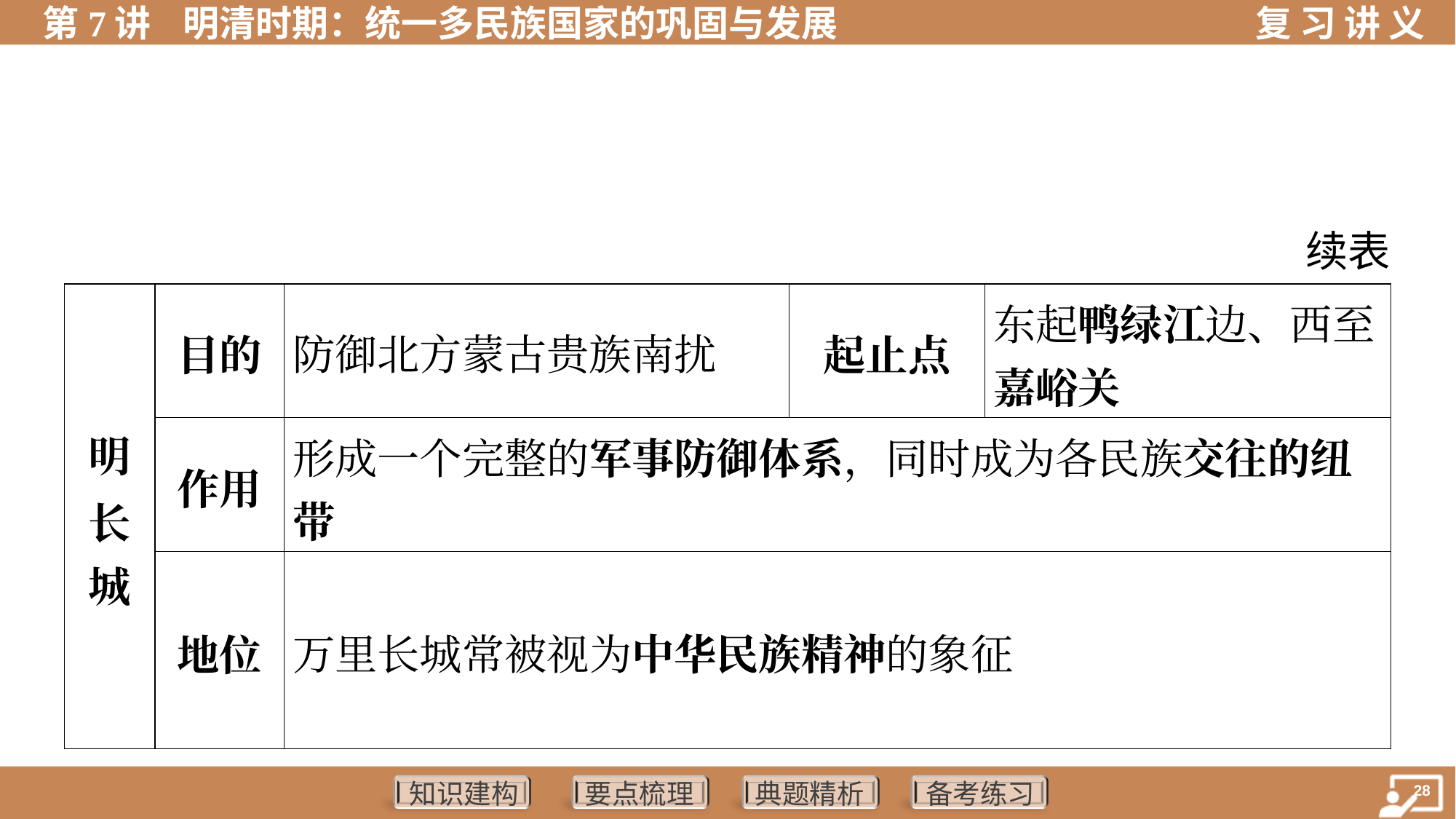

续表
| 明 长 城 | 目的 | 防御北方蒙古贵族南扰 |  | 起止点 |  | 东起鸭绿江边、西至 嘉峪关 |
| --- | --- | --- | --- | --- | --- | --- |
|  | 作用 | 形成一个完整的军事防御体系，同时成为各民族交往的纽 带 |  |  |  |  |
|  | 地位 | 万里长城常被视为中华民族精神的象征 |  |  |  |  |